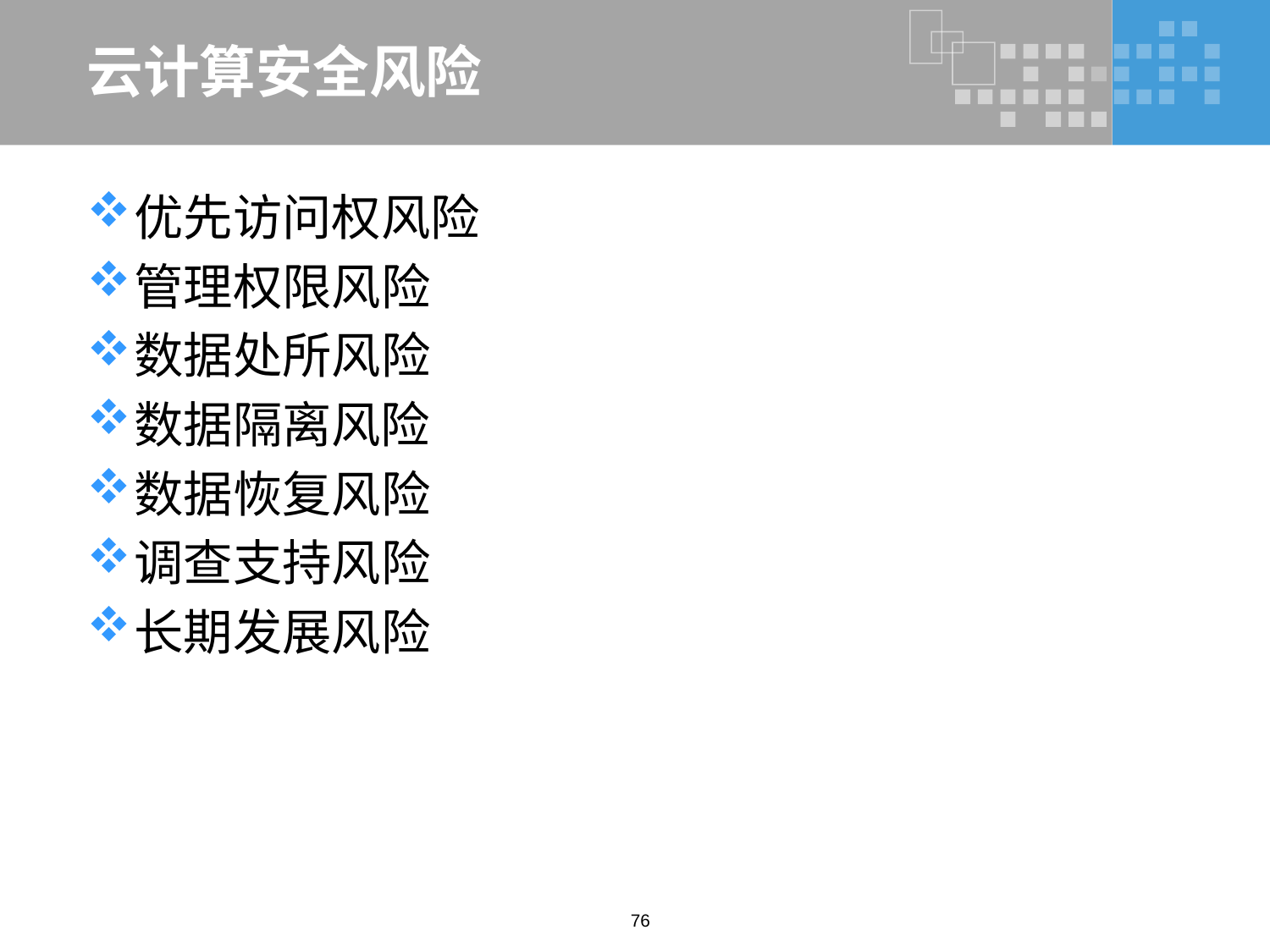

# 云计算安全风险
优先访问权风险
管理权限风险
数据处所风险
数据隔离风险
数据恢复风险
调查支持风险
长期发展风险
76